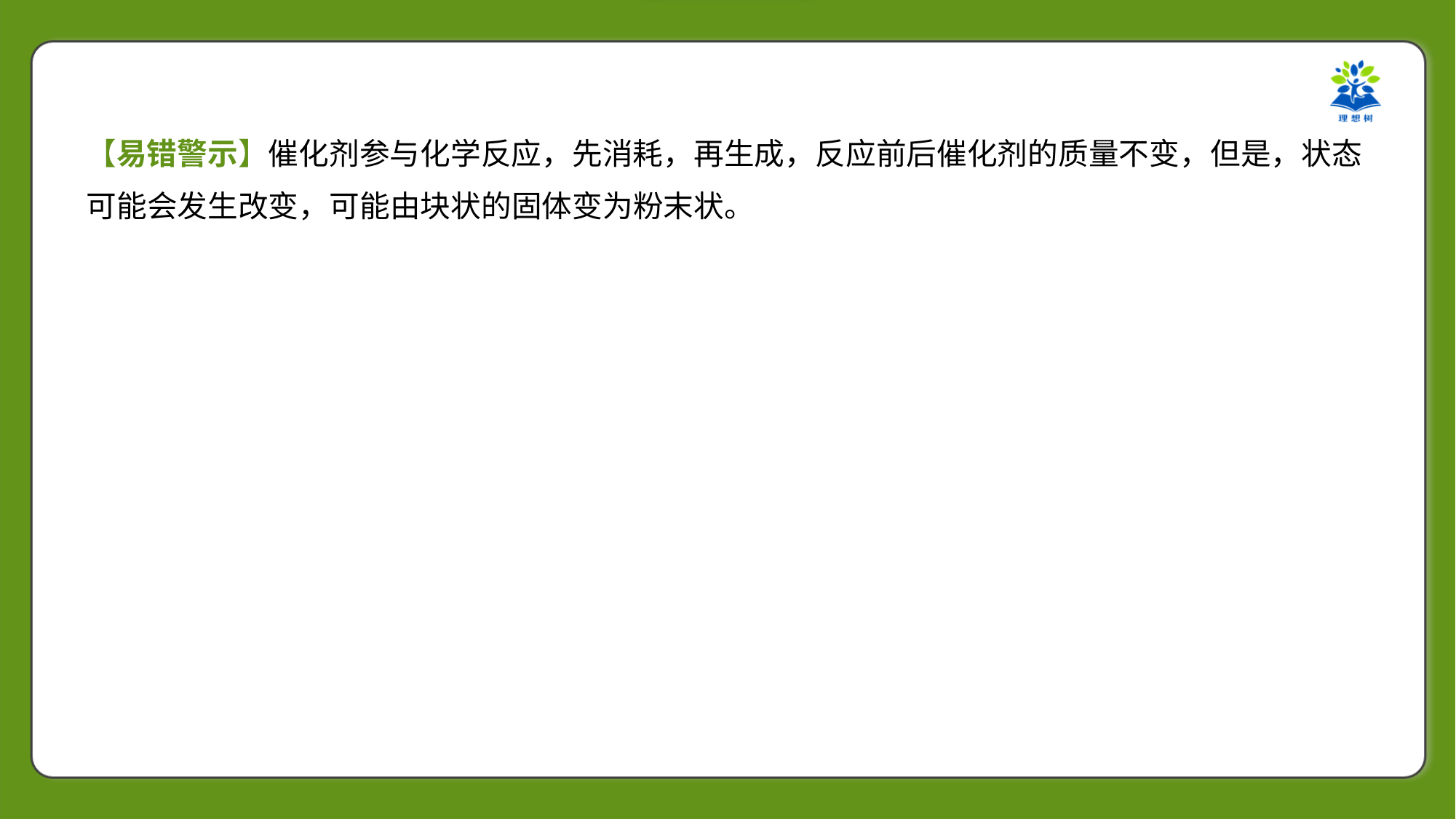

【易错警示】催化剂参与化学反应，先消耗，再生成，反应前后催化剂的质量不变，但是，状态
可能会发生改变，可能由块状的固体变为粉末状。